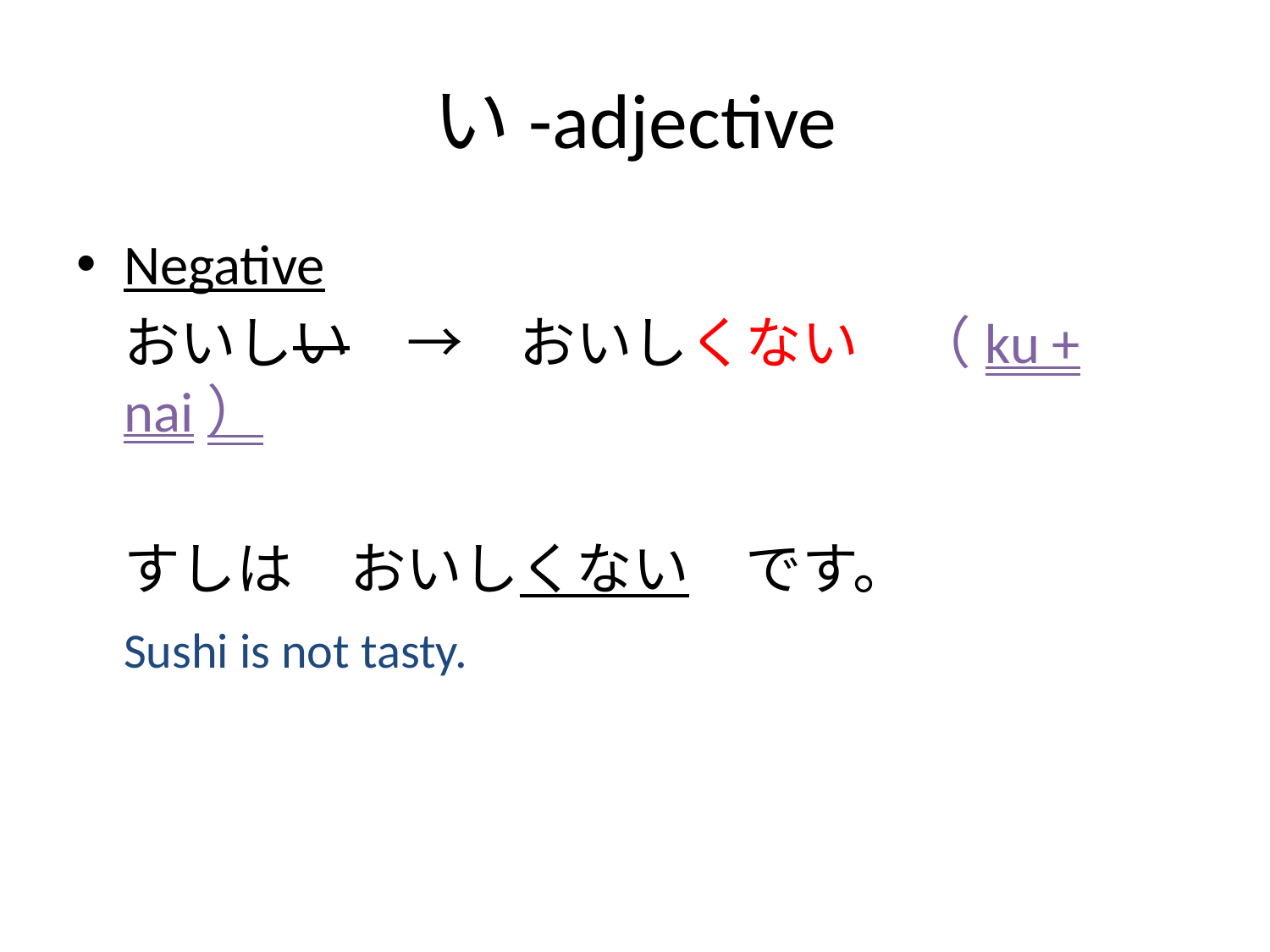

# い-adjective
Negative
	おいしい　→　おいしくない　（ku + nai）

	すしは　おいしくない　です。
	Sushi is not tasty.